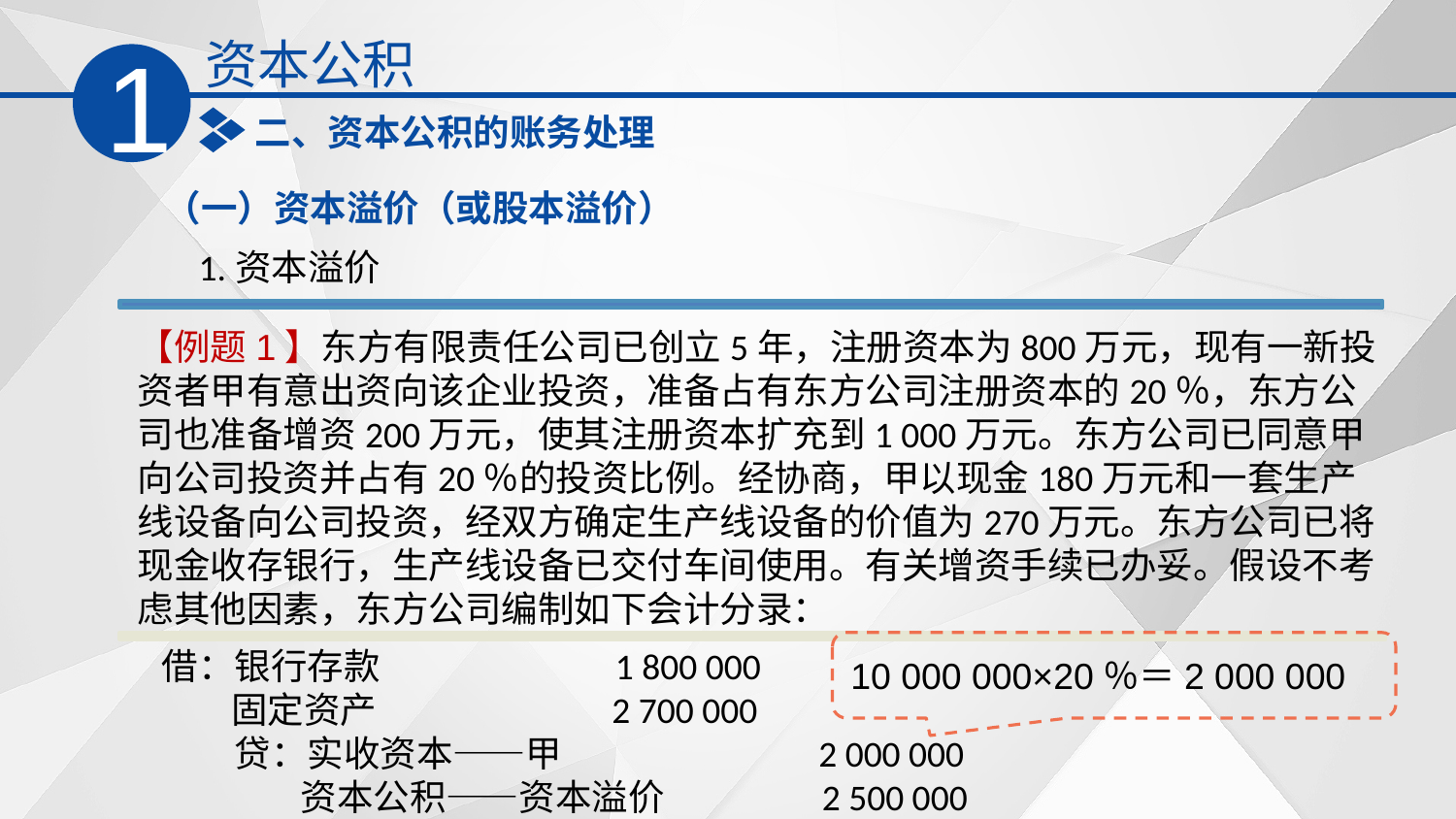

资本公积
1

二、资本公积的账务处理

（一）资本溢价（或股本溢价）
1.资本溢价

【例题1】东方有限责任公司已创立5年，注册资本为800万元，现有一新投资者甲有意出资向该企业投资，准备占有东方公司注册资本的20％，东方公司也准备增资200万元，使其注册资本扩充到1 000万元。东方公司已同意甲向公司投资并占有20％的投资比例。经协商，甲以现金180万元和一套生产线设备向公司投资，经双方确定生产线设备的价值为270万元。东方公司已将现金收存银行，生产线设备已交付车间使用。有关增资手续已办妥。假设不考虑其他因素，东方公司编制如下会计分录：

10 000 000×20％＝2 000 000
借：银行存款　                       1 800 000
　    固定资产       　                2 700 000
　　贷：实收资本——甲                              2 000 000
　　        资本公积——资本溢价                  2 500 000